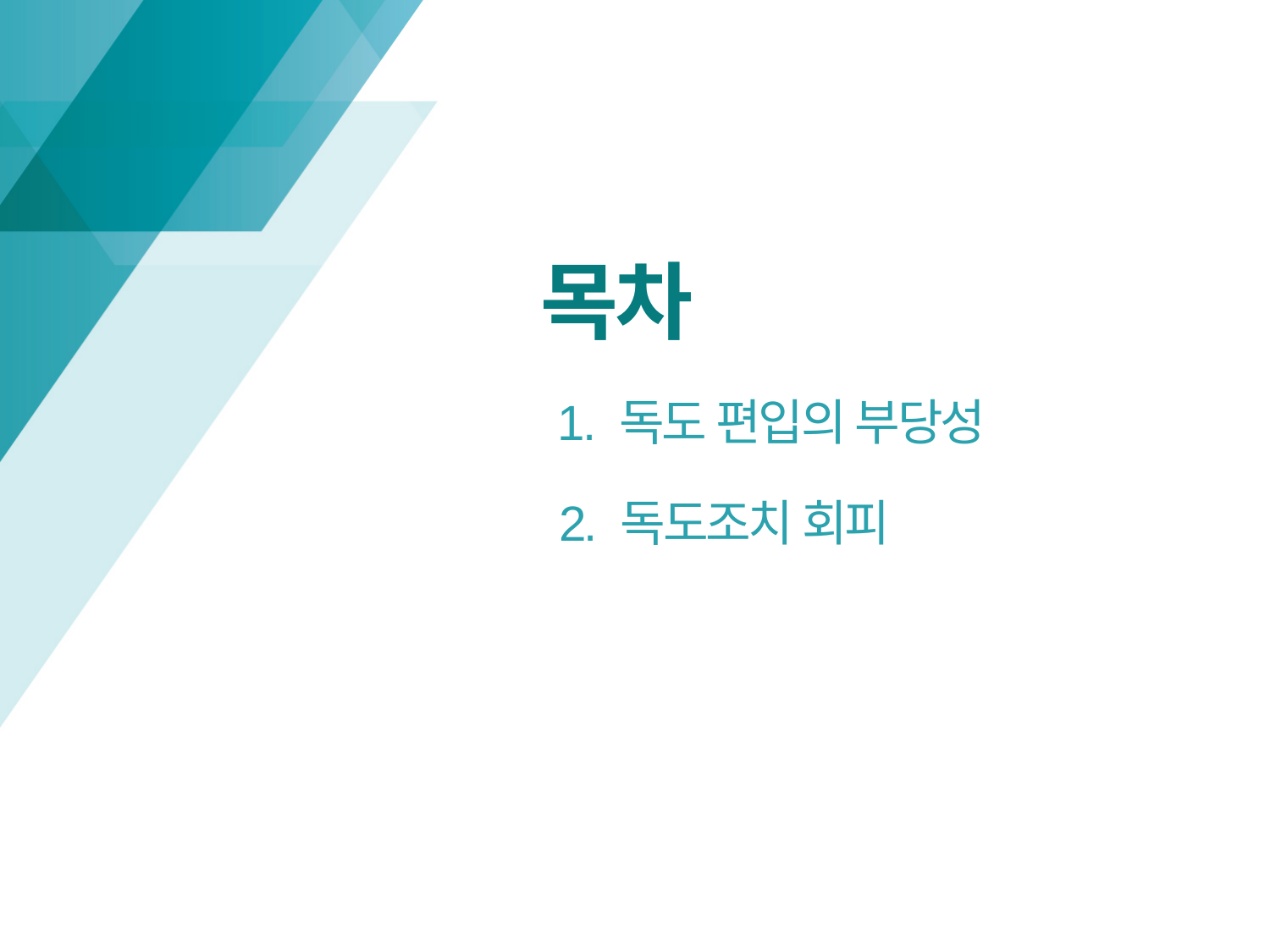

목차
1. 독도 편입의 부당성
2. 독도조치 회피